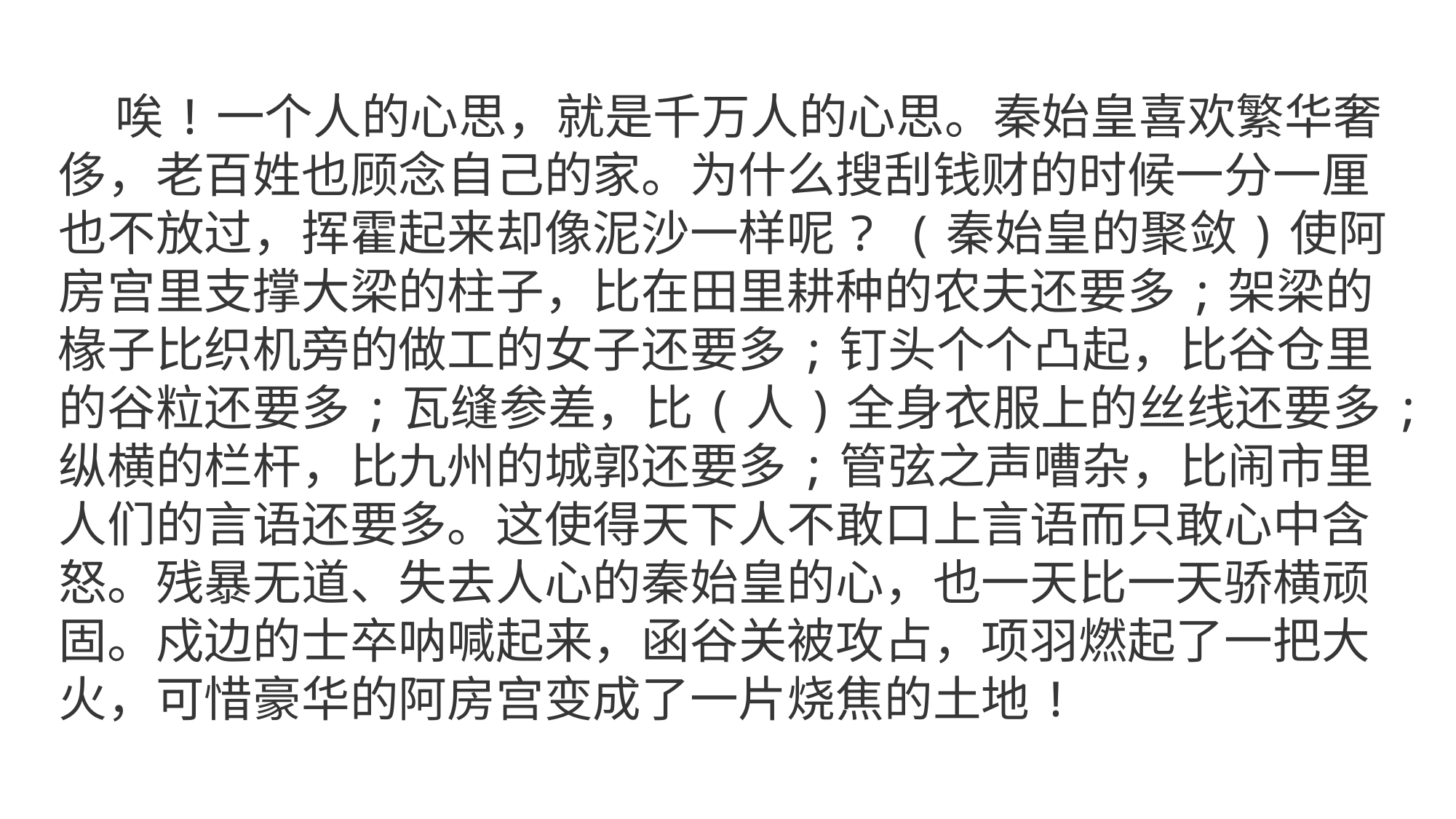

唉!一个人的心思，就是千万人的心思。秦始皇喜欢繁华奢侈，老百姓也顾念自己的家。为什么搜刮钱财的时候一分一厘也不放过，挥霍起来却像泥沙一样呢? (秦始皇的聚敛)使阿房宫里支撑大梁的柱子，比在田里耕种的农夫还要多;架梁的椽子比织机旁的做工的女子还要多;钉头个个凸起，比谷仓里的谷粒还要多;瓦缝参差，比(人)全身衣服上的丝线还要多;纵横的栏杆，比九州的城郭还要多;管弦之声嘈杂，比闹市里人们的言语还要多。这使得天下人不敢口上言语而只敢心中含怒。残暴无道、失去人心的秦始皇的心，也一天比一天骄横顽固。戍边的士卒呐喊起来，函谷关被攻占，项羽燃起了一把大火，可惜豪华的阿房宫变成了一片烧焦的土地!